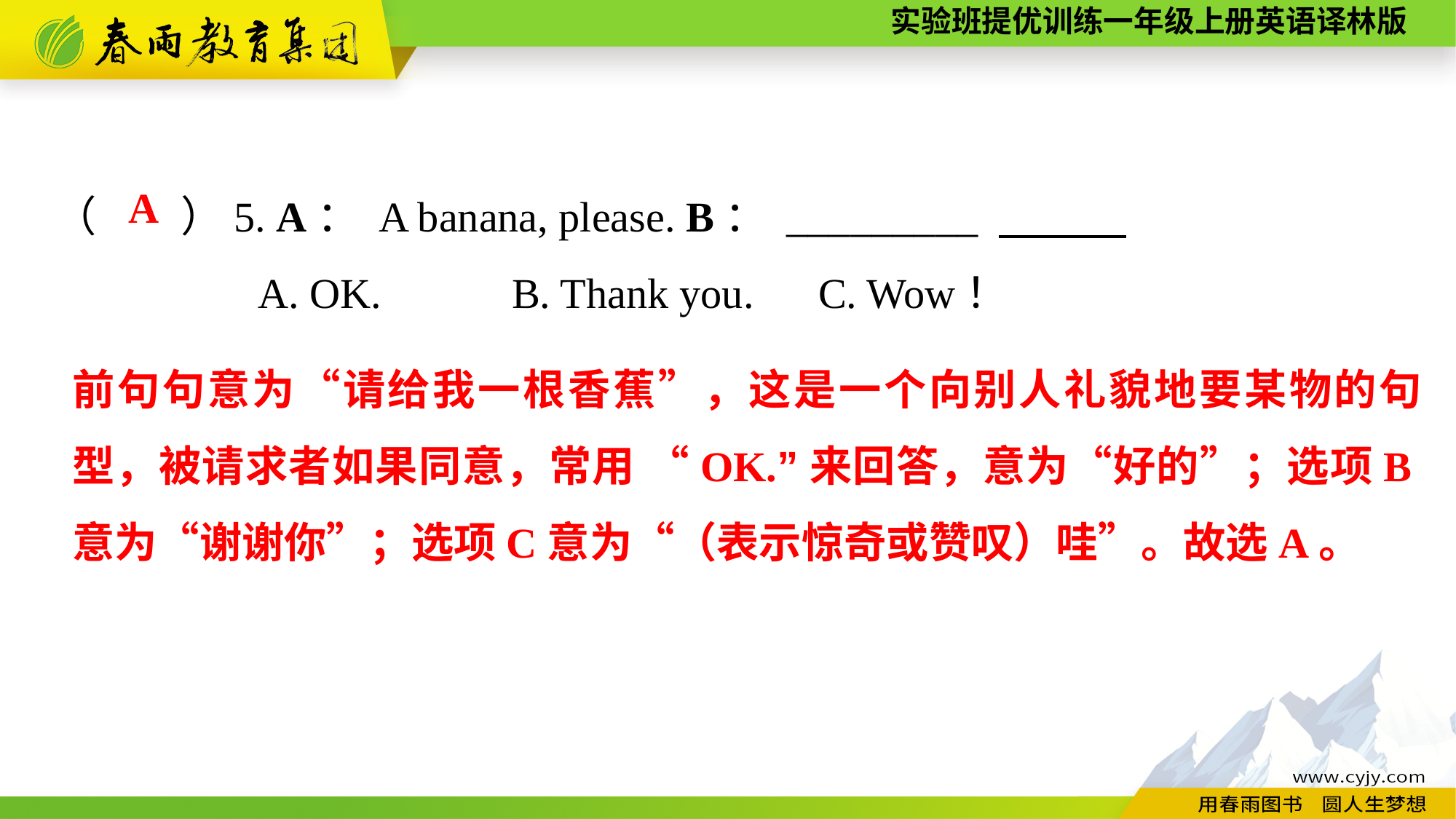

（　　）5. A： A banana, please. B： _________
A. OK.	  B. Thank you.	C. Wow！
A
前句句意为“请给我一根香蕉”，这是一个向别人礼貌地要某物的句型，被请求者如果同意，常用 “OK.”来回答，意为“好的”；选项B意为“谢谢你”；选项C意为“（表示惊奇或赞叹）哇”。故选A。